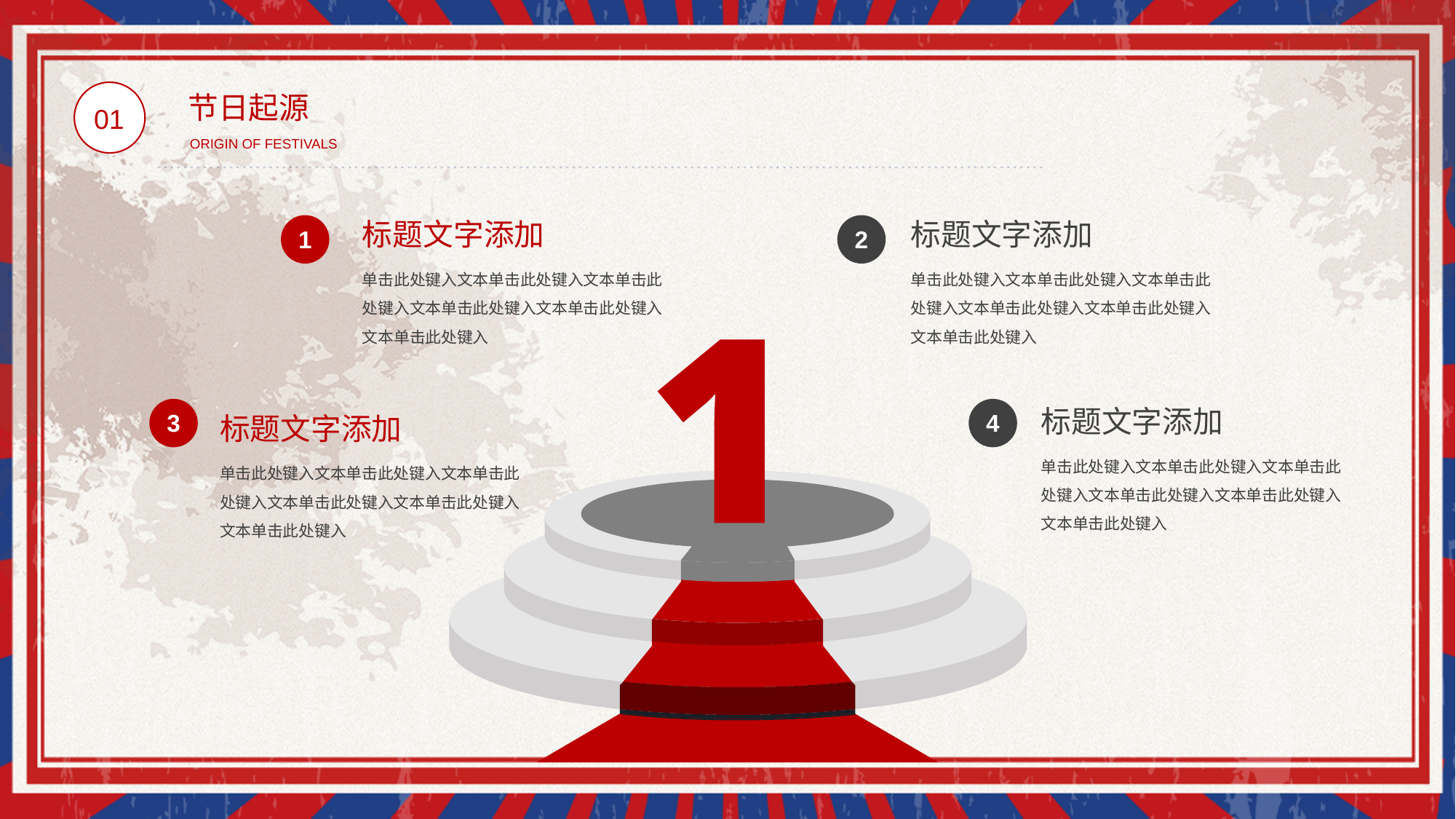

BY YUSHEN

节日起源
01
ORIGIN OF FESTIVALS
标题文字添加
单击此处键入文本单击此处键入文本单击此处键入文本单击此处键入文本单击此处键入文本单击此处键入

1
标题文字添加
单击此处键入文本单击此处键入文本单击此处键入文本单击此处键入文本单击此处键入文本单击此处键入

2

标题文字添加
单击此处键入文本单击此处键入文本单击此处键入文本单击此处键入文本单击此处键入文本单击此处键入

4

3
标题文字添加
单击此处键入文本单击此处键入文本单击此处键入文本单击此处键入文本单击此处键入文本单击此处键入